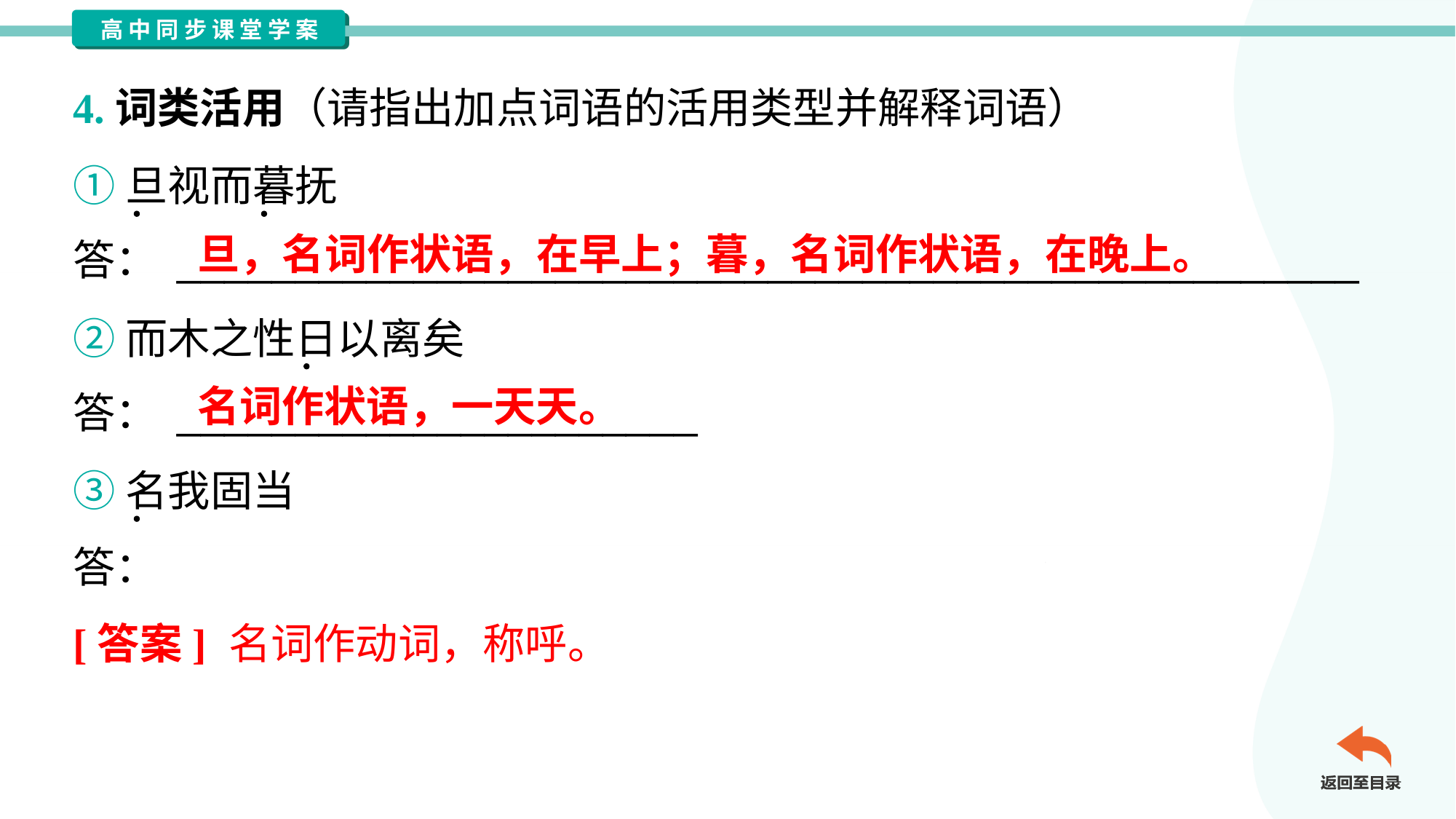

4.词类活用（请指出加点词语的活用类型并解释词语）
①旦视而暮抚
答： __________________________________________________
旦，名词作状语，在早上；暮，名词作状语，在晚上。

②而木之性日以离矣
答： ______________________
名词作状语，一天天。

③名我固当
答：

[答案] 名词作动词，称呼。